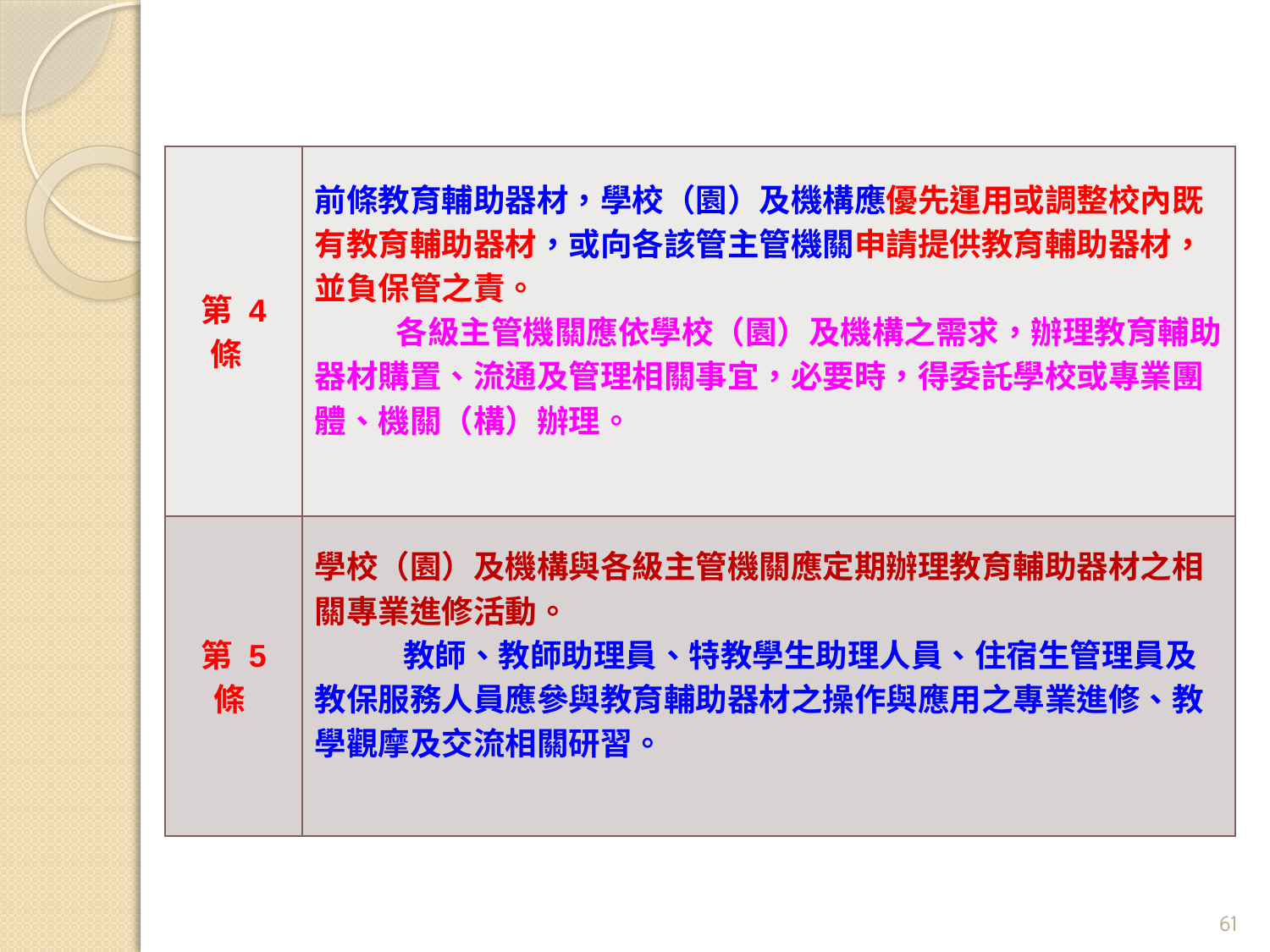

| 第 4 條 | 前條教育輔助器材，學校（園）及機構應優先運用或調整校內既有教育輔助器材，或向各該管主管機關申請提供教育輔助器材，並負保管之責。 各級主管機關應依學校（園）及機構之需求，辦理教育輔助器材購置、流通及管理相關事宜，必要時，得委託學校或專業團體、機關（構）辦理。 |
| --- | --- |
| 第 5 條 | 學校（園）及機構與各級主管機關應定期辦理教育輔助器材之相關專業進修活動。 教師、教師助理員、特教學生助理人員、住宿生管理員及教保服務人員應參與教育輔助器材之操作與應用之專業進修、教學觀摩及交流相關研習。 |
61